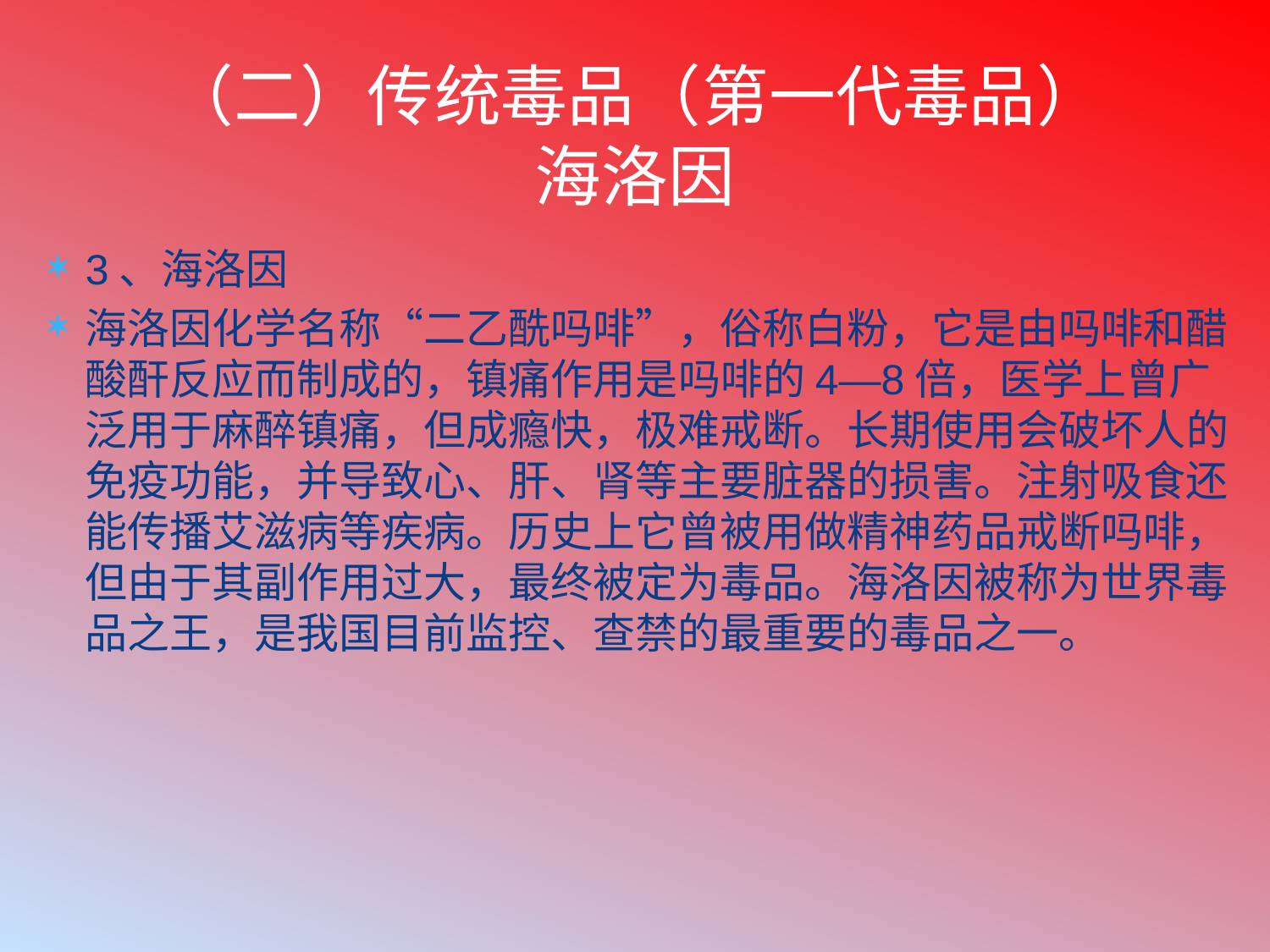

# （二）传统毒品（第一代毒品） 海洛因
3、海洛因
海洛因化学名称“二乙酰吗啡”，俗称白粉，它是由吗啡和醋酸酐反应而制成的，镇痛作用是吗啡的4—8倍，医学上曾广泛用于麻醉镇痛，但成瘾快，极难戒断。长期使用会破坏人的免疫功能，并导致心、肝、肾等主要脏器的损害。注射吸食还能传播艾滋病等疾病。历史上它曾被用做精神药品戒断吗啡，但由于其副作用过大，最终被定为毒品。海洛因被称为世界毒品之王，是我国目前监控、查禁的最重要的毒品之一。